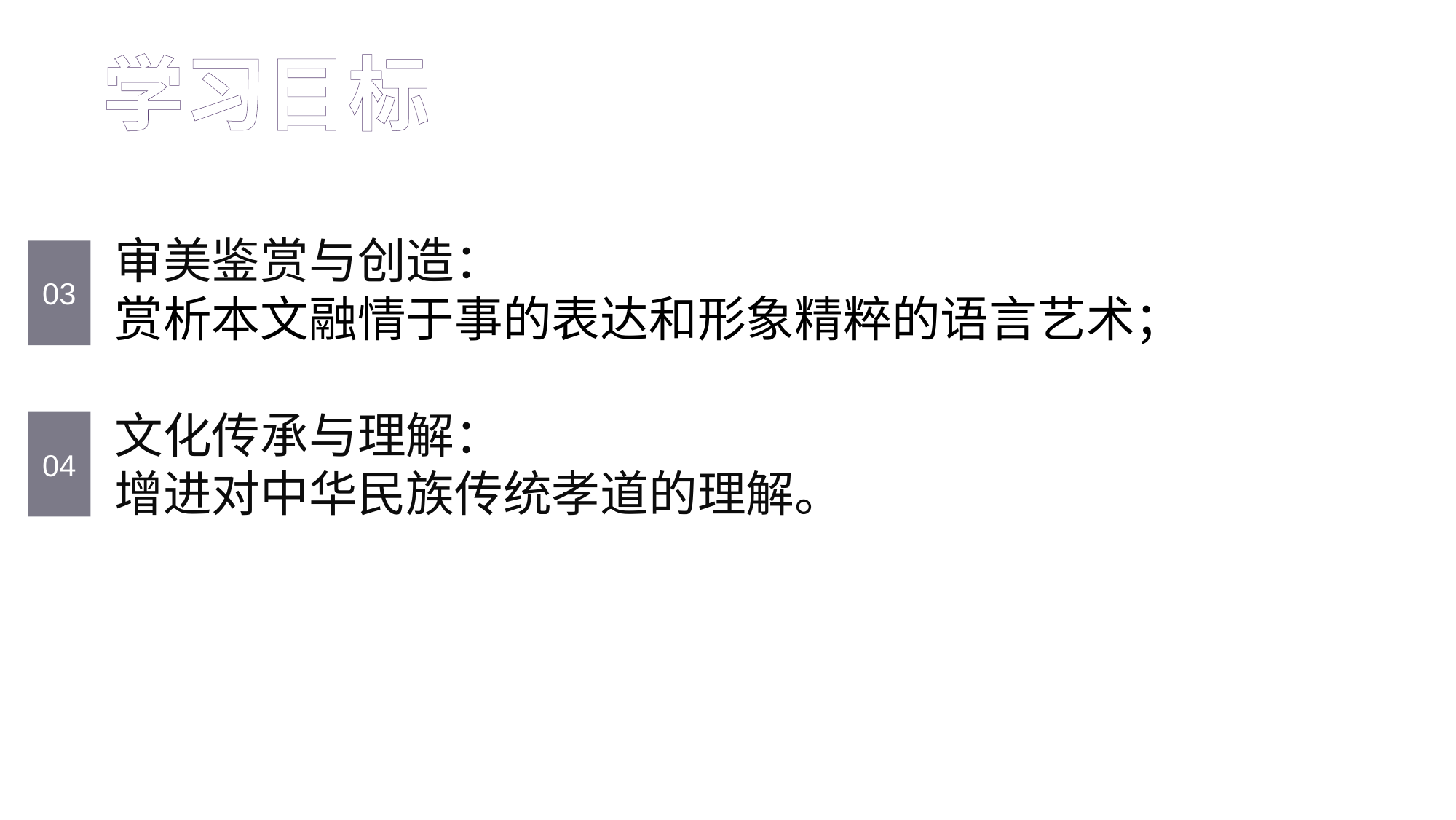

学习目标
审美鉴赏与创造：
赏析本文融情于事的表达和形象精粹的语言艺术；

文化传承与理解：
增进对中华民族传统孝道的理解。
03
04